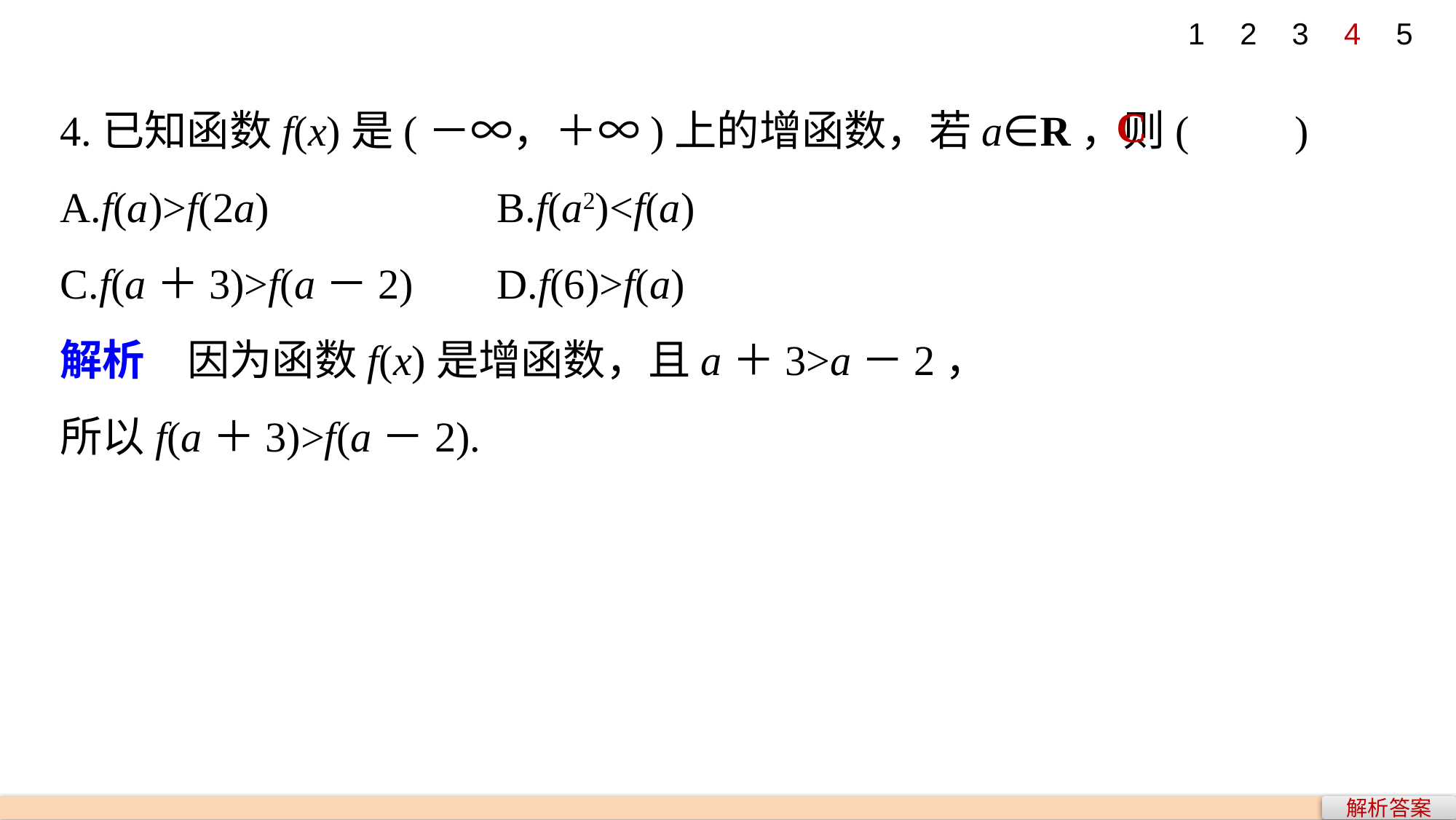

1
2
3
4
5
4.已知函数f(x)是(－∞，＋∞)上的增函数，若a∈R，则(　　)
A.f(a)>f(2a)  			B.f(a2)<f(a)
C.f(a＋3)>f(a－2)  	D.f(6)>f(a)
解析　因为函数f(x)是增函数，且a＋3>a－2，
所以f(a＋3)>f(a－2).
C
解析答案